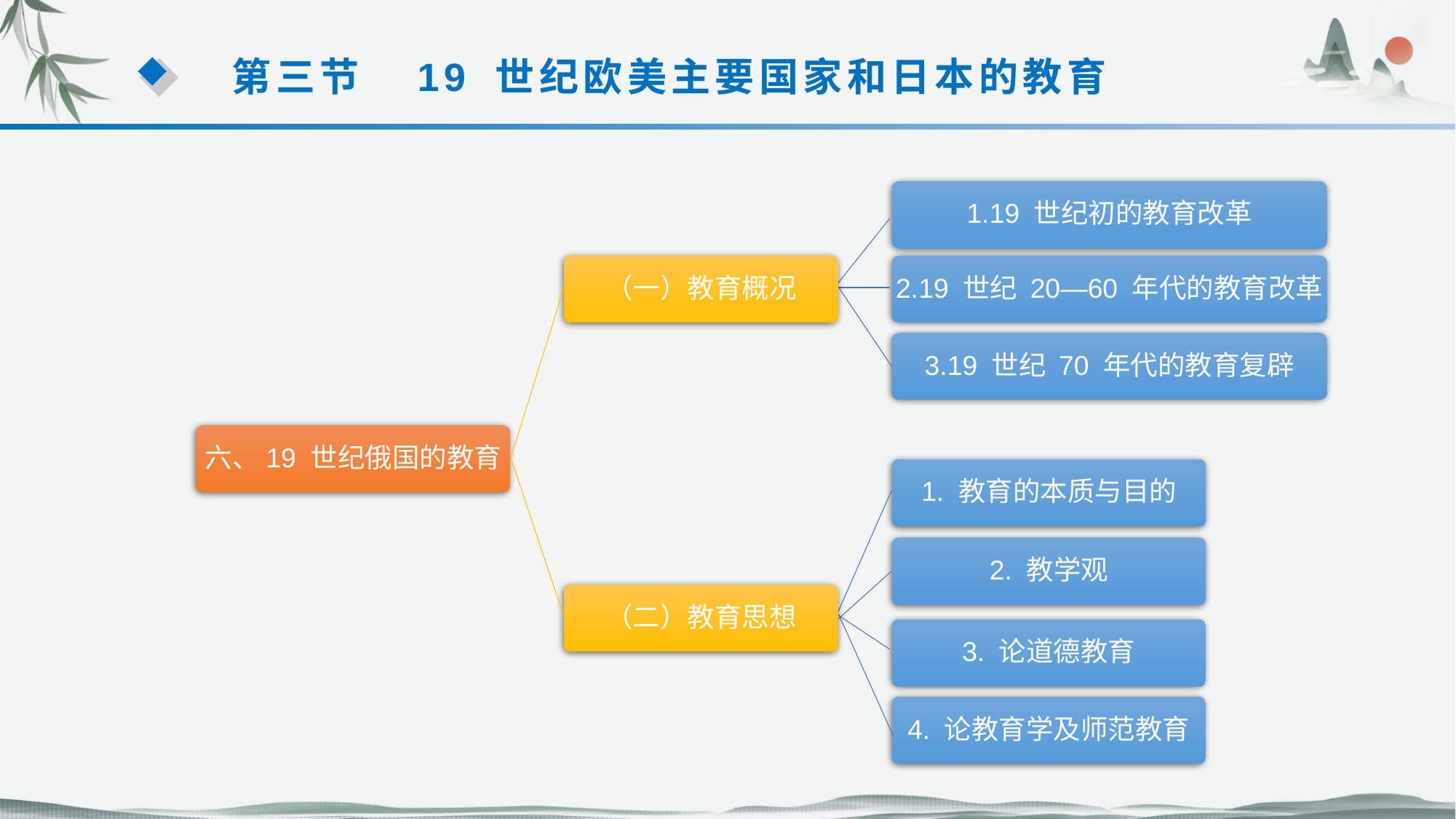

第三节　19 世纪欧美主要国家和日本的教育

1.19 世纪初的教育改革
2.19 世纪 20—60 年代的教育改革
（一）教育概况
3.19 世纪 70 年代的教育复辟
六、19 世纪俄国的教育
（二）教育思想
1. 教育的本质与目的
2. 教学观
4. 论教育学及师范教育
3. 论道德教育